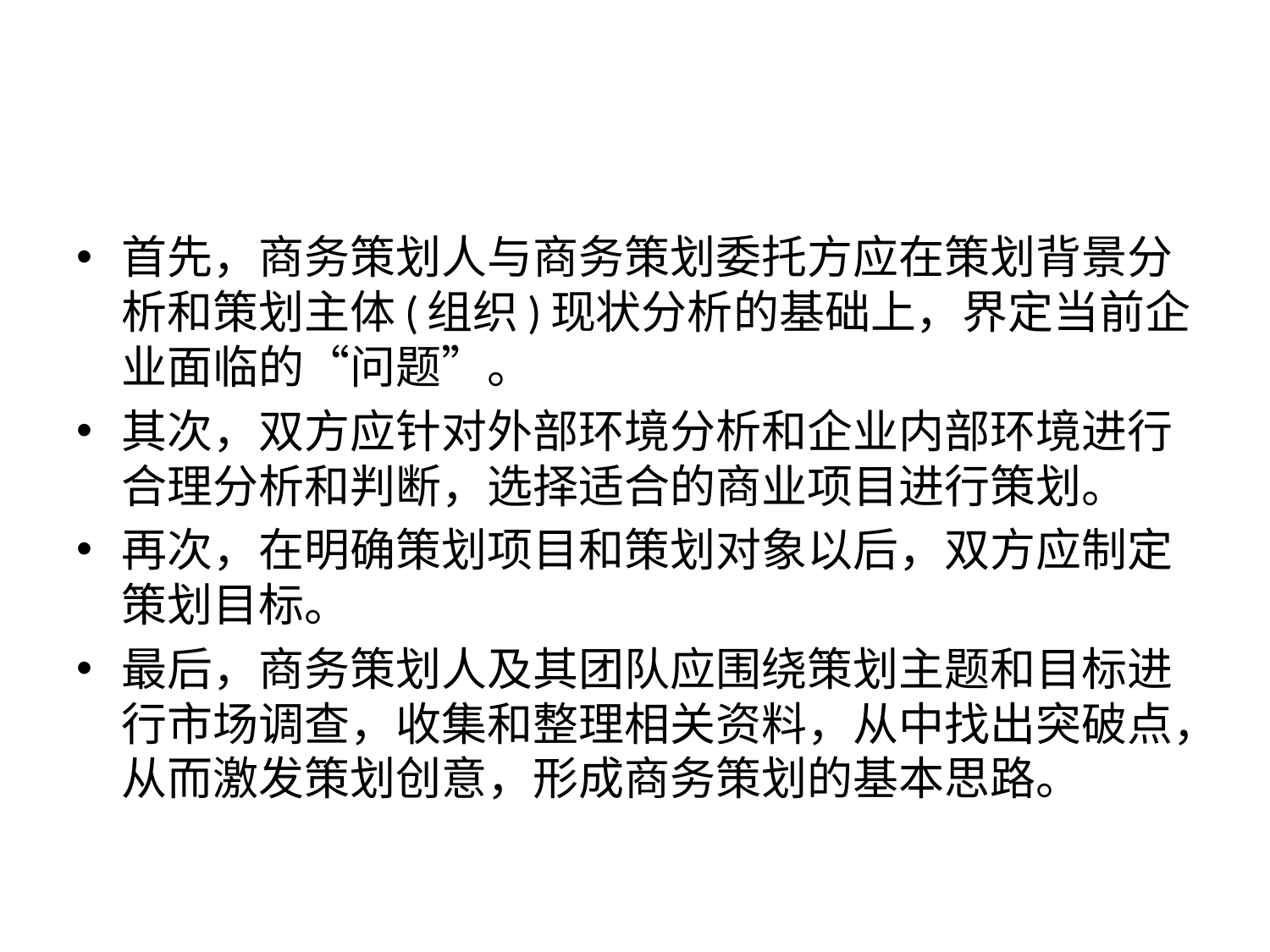

#
首先，商务策划人与商务策划委托方应在策划背景分析和策划主体(组织)现状分析的基础上，界定当前企业面临的“问题”。
其次，双方应针对外部环境分析和企业内部环境进行合理分析和判断，选择适合的商业项目进行策划。
再次，在明确策划项目和策划对象以后，双方应制定策划目标。
最后，商务策划人及其团队应围绕策划主题和目标进行市场调查，收集和整理相关资料，从中找出突破点，从而激发策划创意，形成商务策划的基本思路。